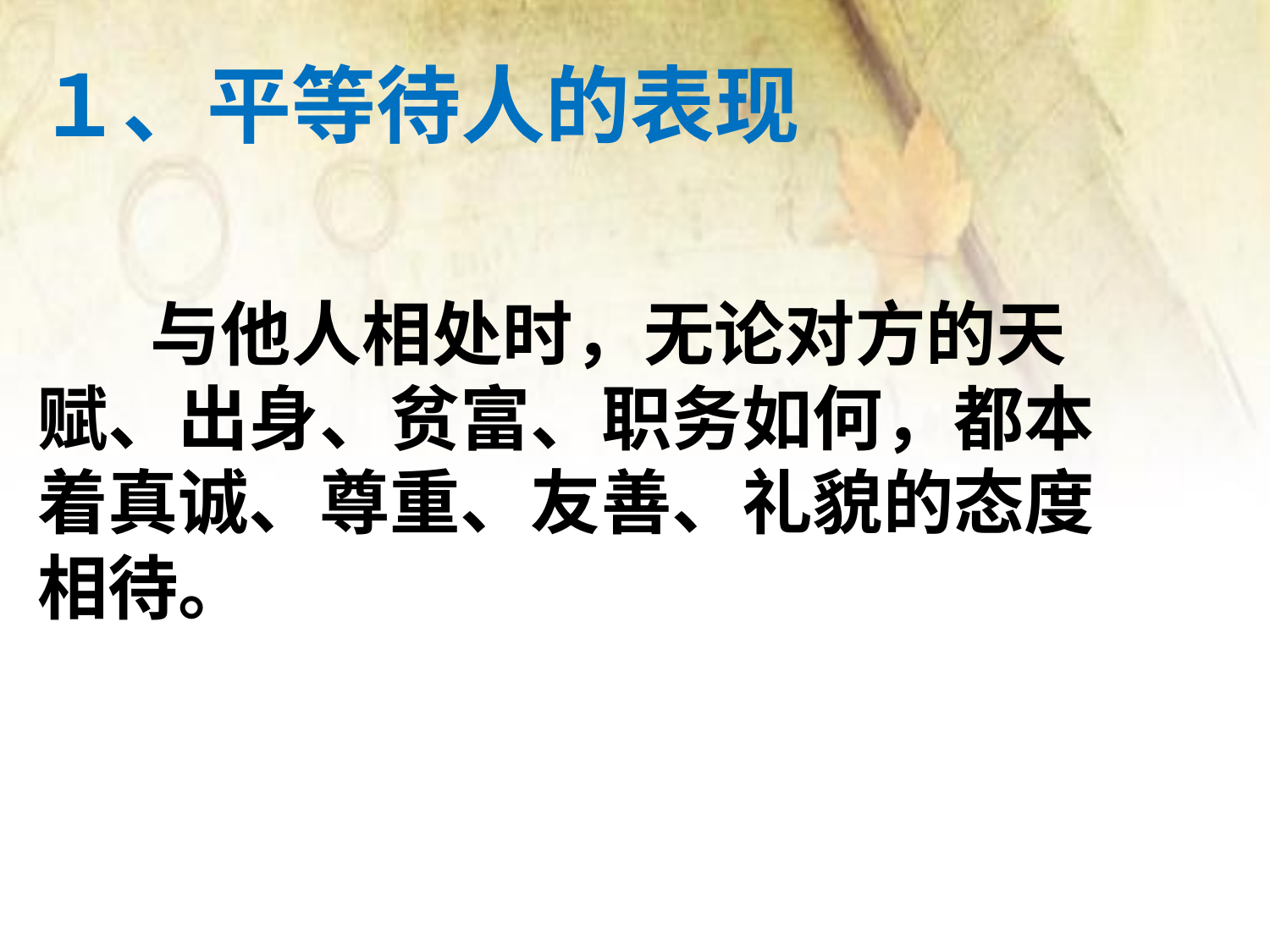

１、平等待人的表现

　　与他人相处时，无论对方的天赋、出身、贫富、职务如何，都本着真诚、尊重、友善、礼貌的态度相待。